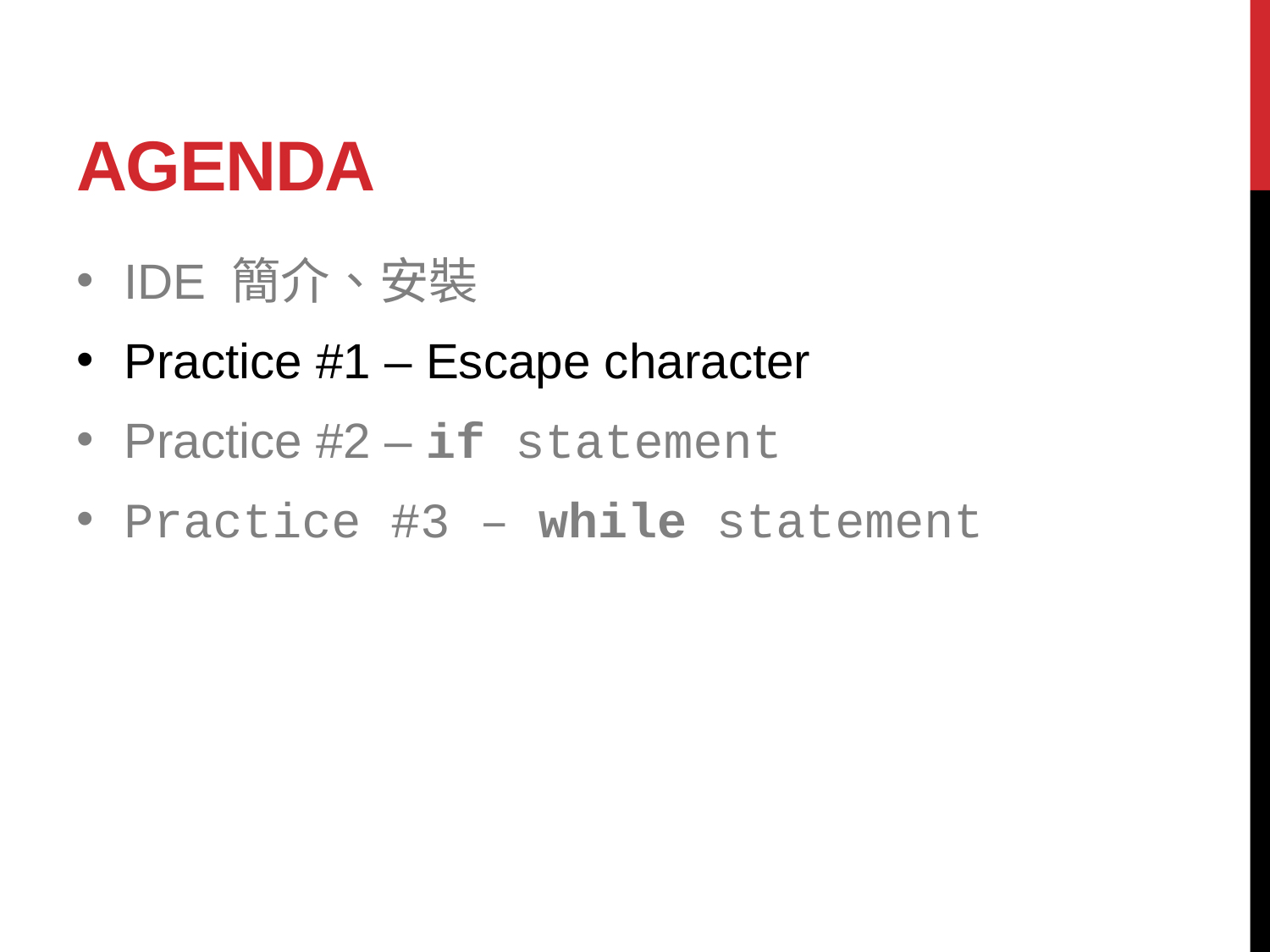

# Agenda
IDE 簡介、安裝
Practice #1 – Escape character
Practice #2 – if statement
Practice #3 – while statement